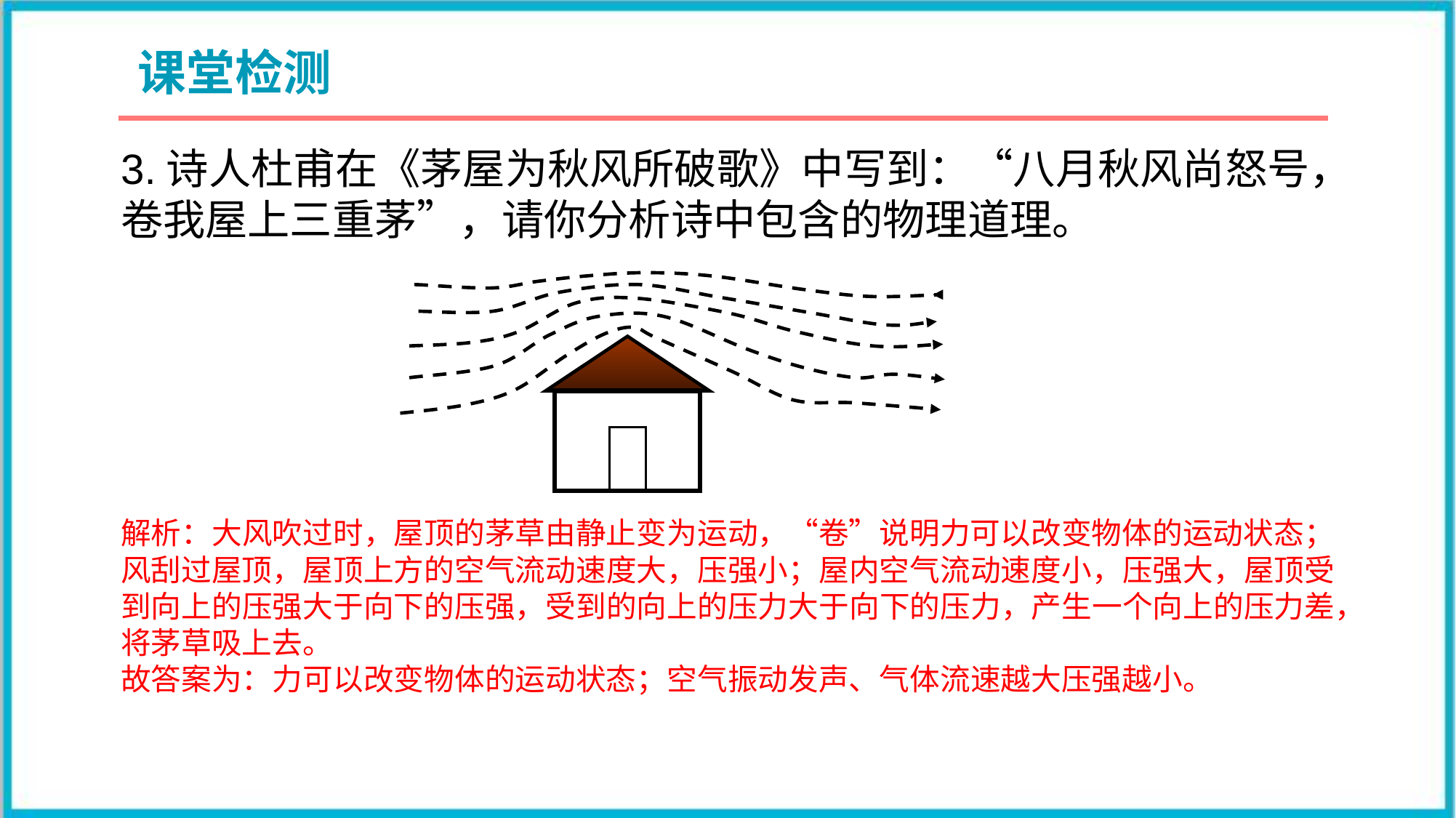

课堂检测
3.诗人杜甫在《茅屋为秋风所破歌》中写到：“八月秋风尚怒号，卷我屋上三重茅”，请你分析诗中包含的物理道理。

解析：大风吹过时，屋顶的茅草由静止变为运动，“卷”说明力可以改变物体的运动状态；
风刮过屋顶，屋顶上方的空气流动速度大，压强小；屋内空气流动速度小，压强大，屋顶受到向上的压强大于向下的压强，受到的向上的压力大于向下的压力，产生一个向上的压力差，将茅草吸上去。
故答案为：力可以改变物体的运动状态；空气振动发声、气体流速越大压强越小。